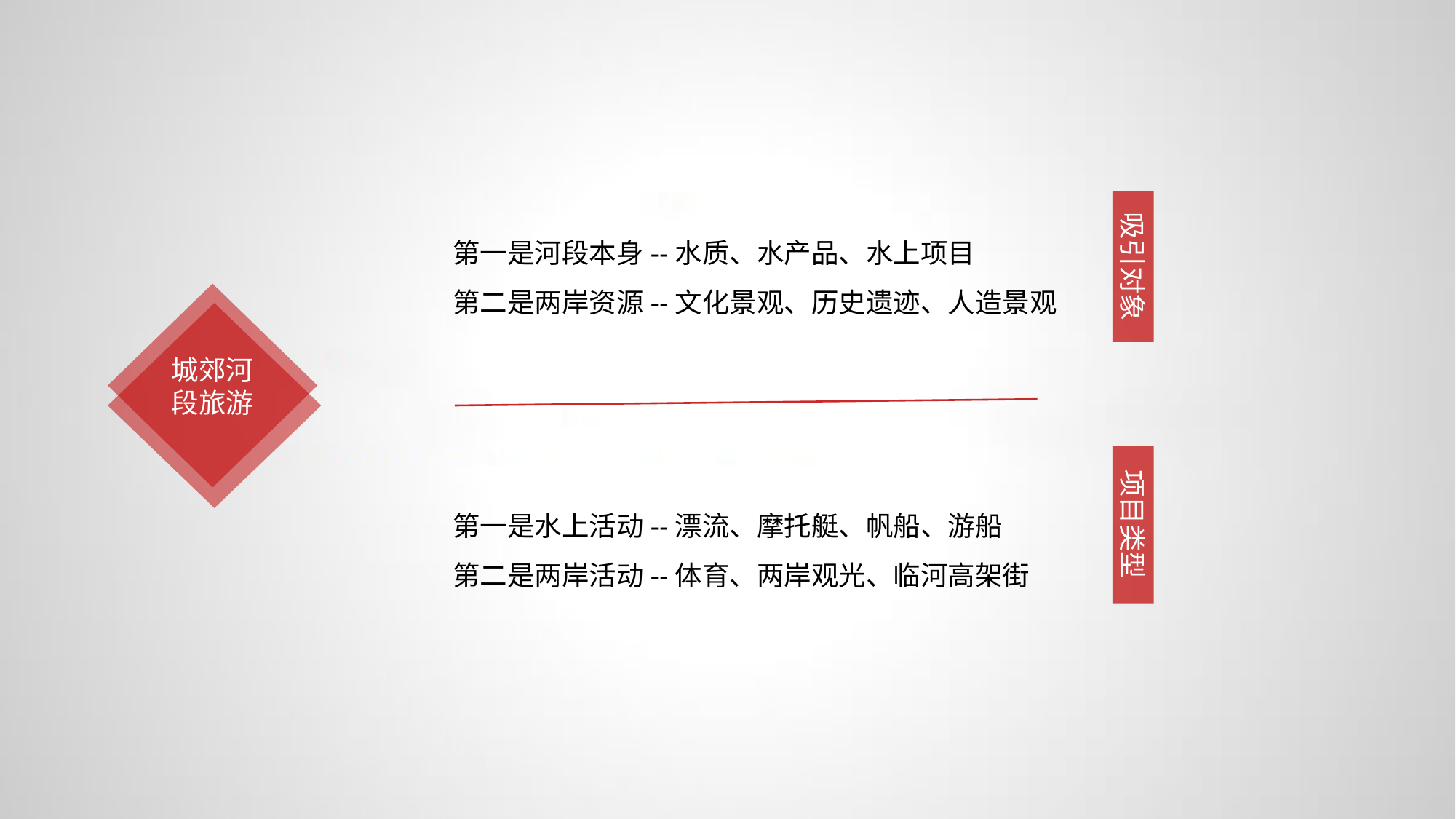

吸引对象
第一是河段本身--水质、水产品、水上项目
第二是两岸资源--文化景观、历史遗迹、人造景观
城郊河段旅游

项目类型
第一是水上活动--漂流、摩托艇、帆船、游船
第二是两岸活动--体育、两岸观光、临河高架街